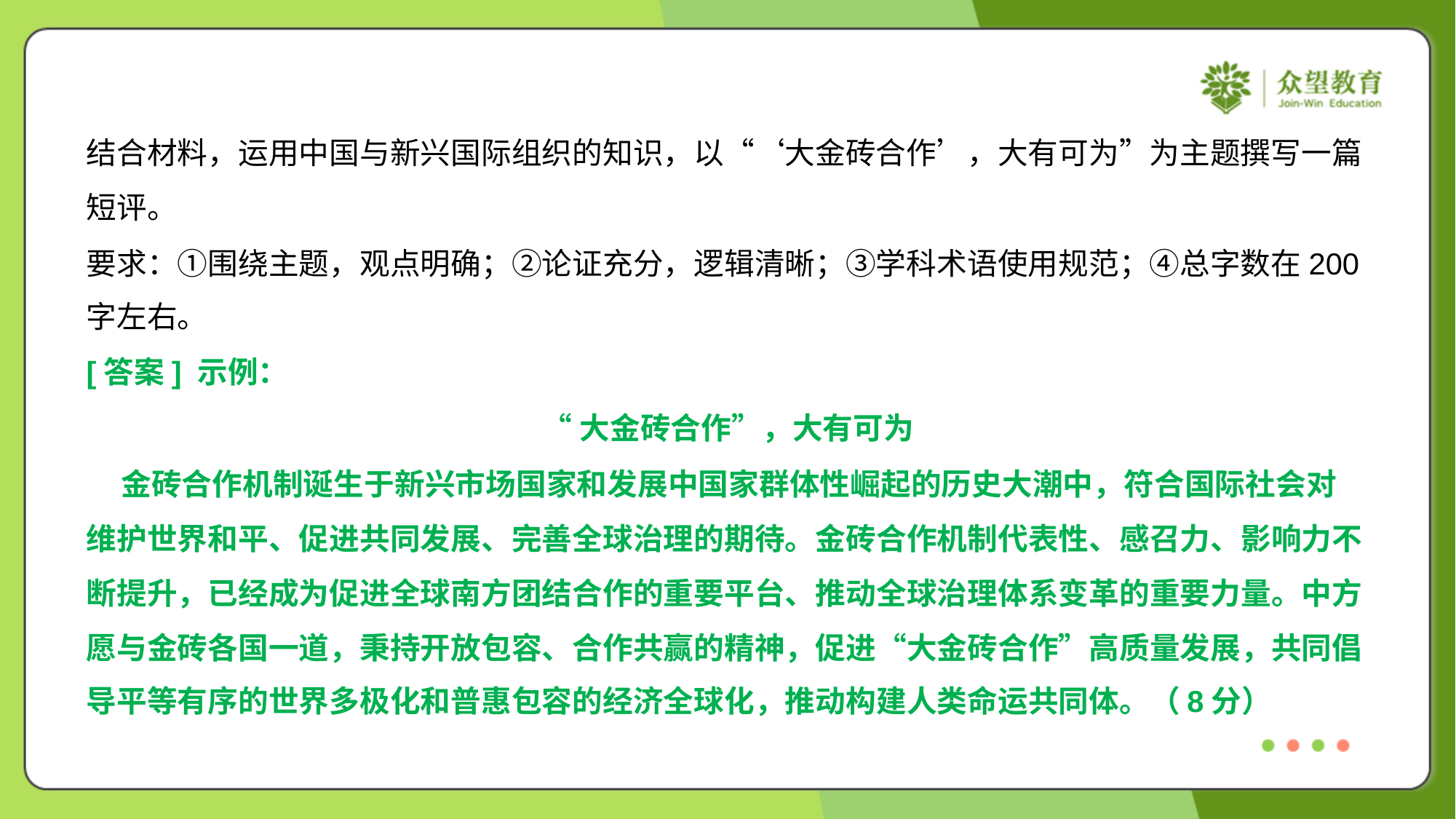

结合材料，运用中国与新兴国际组织的知识，以“‘大金砖合作’，大有可为”为主题撰写一篇
短评。
要求：①围绕主题，观点明确；②论证充分，逻辑清晰；③学科术语使用规范；④总字数在200
字左右。
[答案] 示例：
“大金砖合作”，大有可为
    金砖合作机制诞生于新兴市场国家和发展中国家群体性崛起的历史大潮中，符合国际社会对
维护世界和平、促进共同发展、完善全球治理的期待。金砖合作机制代表性、感召力、影响力不
断提升，已经成为促进全球南方团结合作的重要平台、推动全球治理体系变革的重要力量。中方
愿与金砖各国一道，秉持开放包容、合作共赢的精神，促进“大金砖合作”高质量发展，共同倡
导平等有序的世界多极化和普惠包容的经济全球化，推动构建人类命运共同体。（8分）